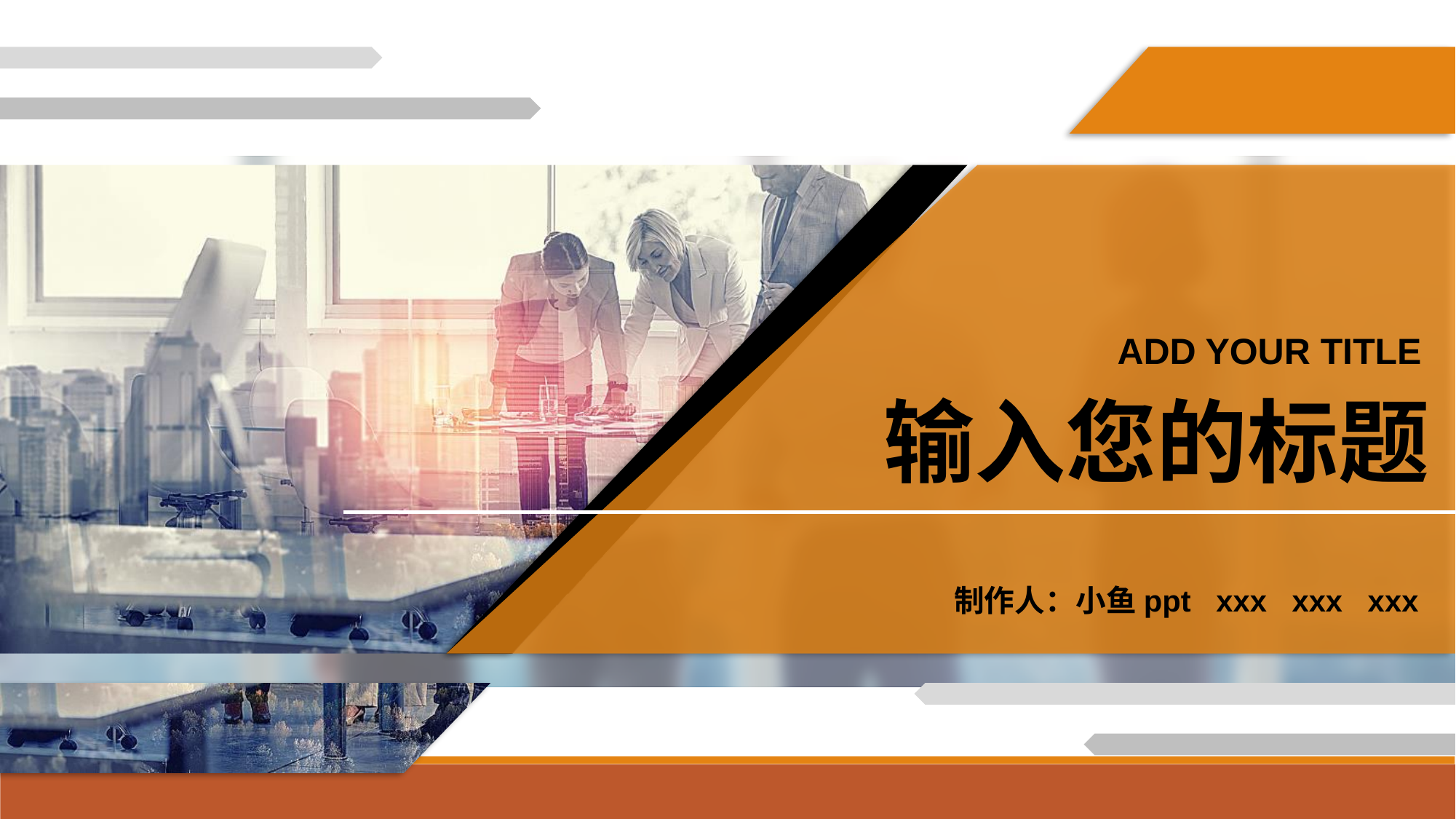

ADD YOUR TITLE
输入您的标题
制作人：小鱼ppt   xxx   xxx   xxx